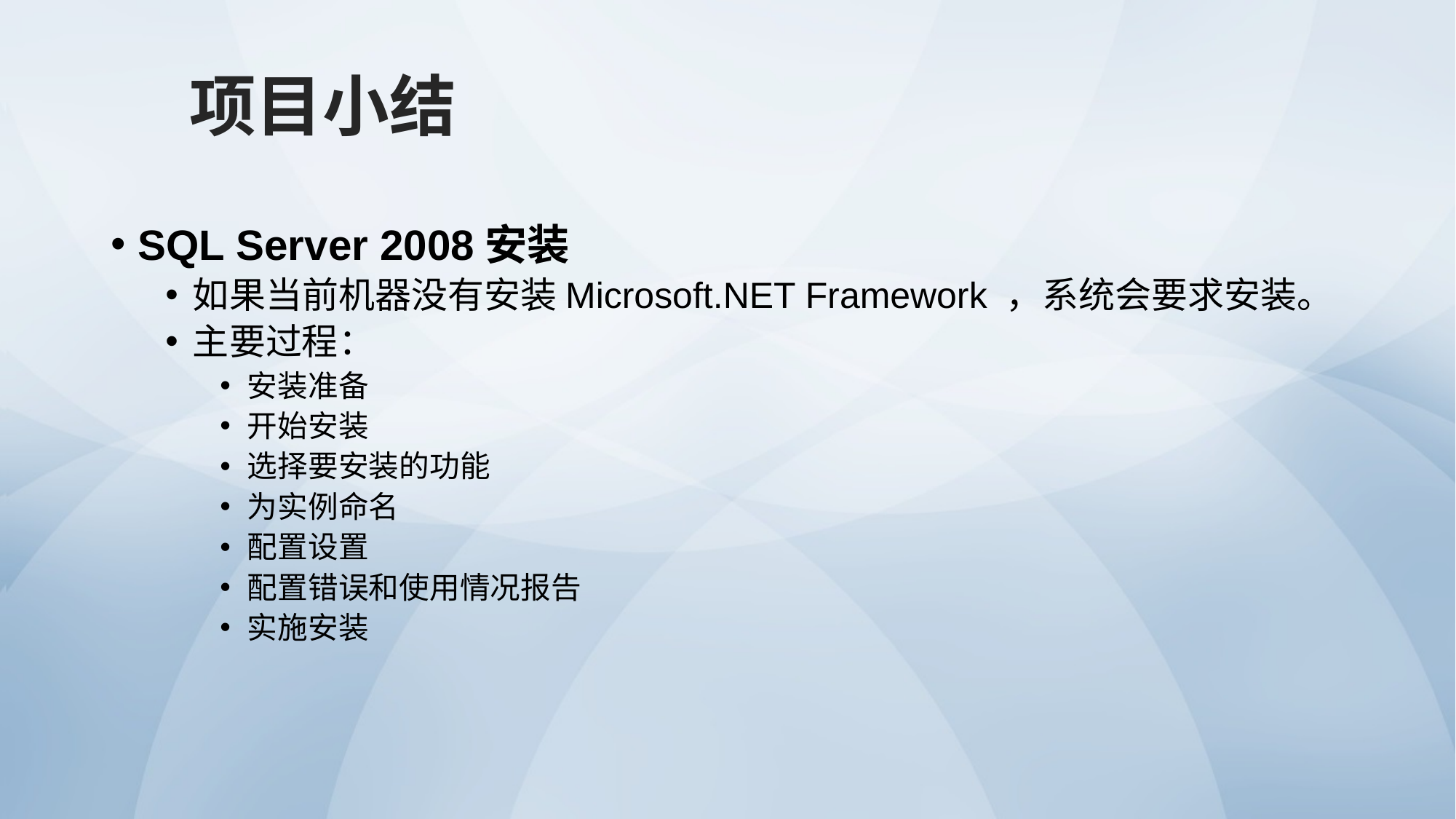

项目小结
SQL Server 2008安装
如果当前机器没有安装Microsoft.NET Framework ，系统会要求安装。
主要过程：
安装准备
开始安装
选择要安装的功能
为实例命名
配置设置
配置错误和使用情况报告
实施安装